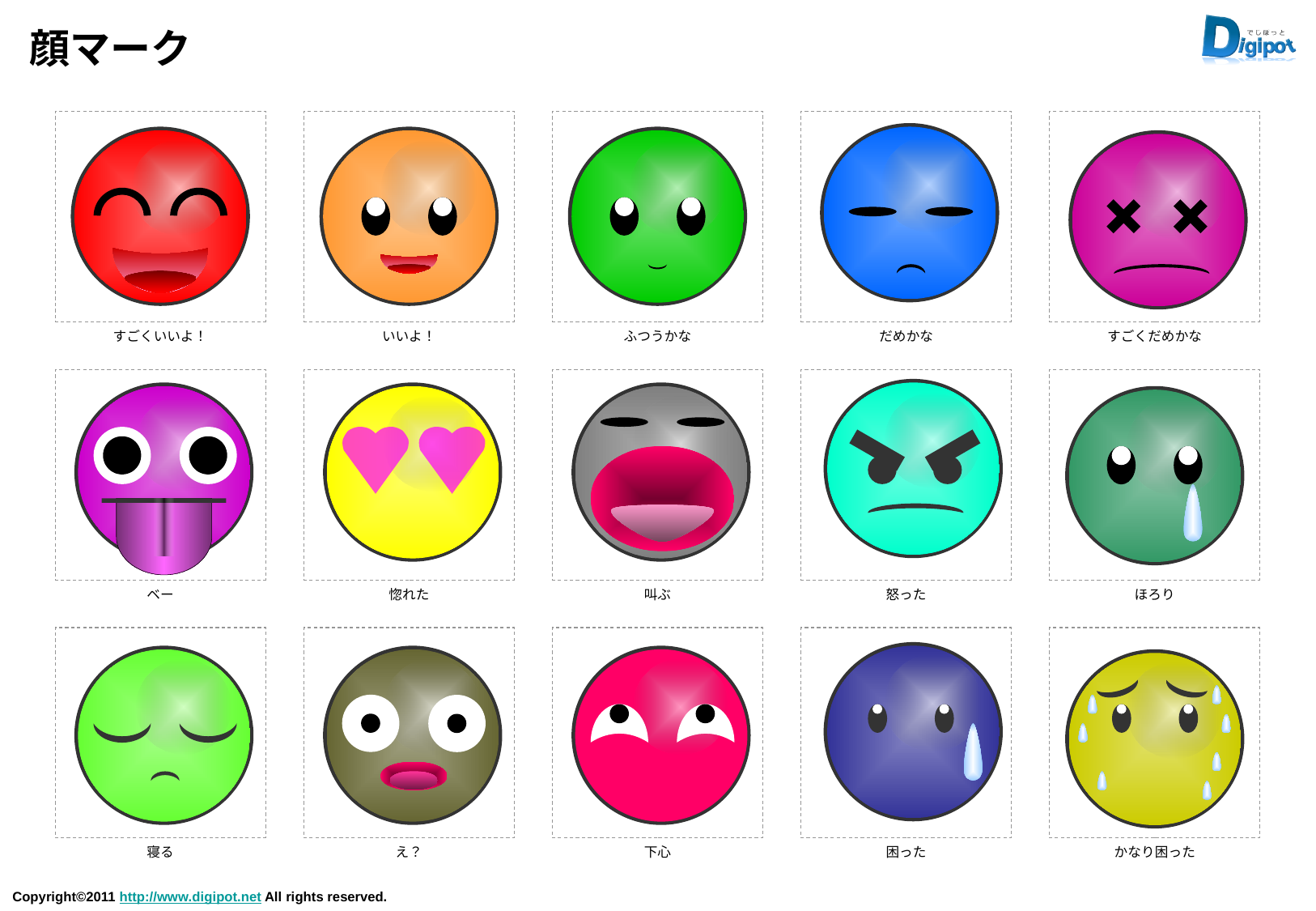

# 顔マーク

すごくいいよ！
いいよ！
ふつうかな
だめかな
すごくだめかな

ベー
惚れた
叫ぶ
怒った
ほろり

寝る
え？
下心
困った
かなり困った